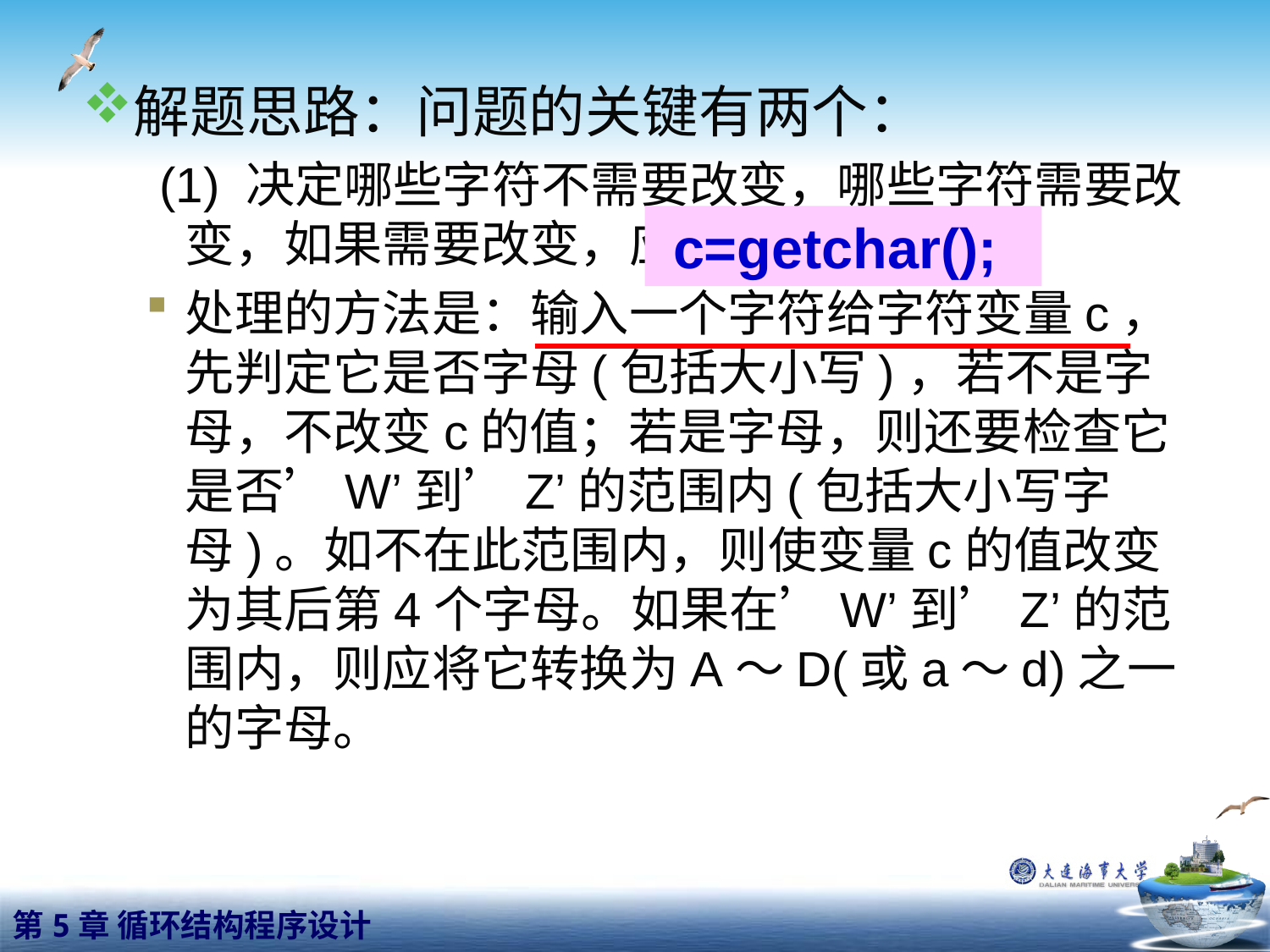

解题思路：问题的关键有两个：
 (1) 决定哪些字符不需要改变，哪些字符需要改变，如果需要改变，应改为哪个字符
处理的方法是：输入一个字符给字符变量c，先判定它是否字母(包括大小写)，若不是字母，不改变c的值；若是字母，则还要检查它是否’W’到’Z’的范围内(包括大小写字母)。如不在此范围内，则使变量c的值改变为其后第4个字母。如果在’W’到’Z’的范围内，则应将它转换为A～D(或a～d)之一的字母。
c=getchar();